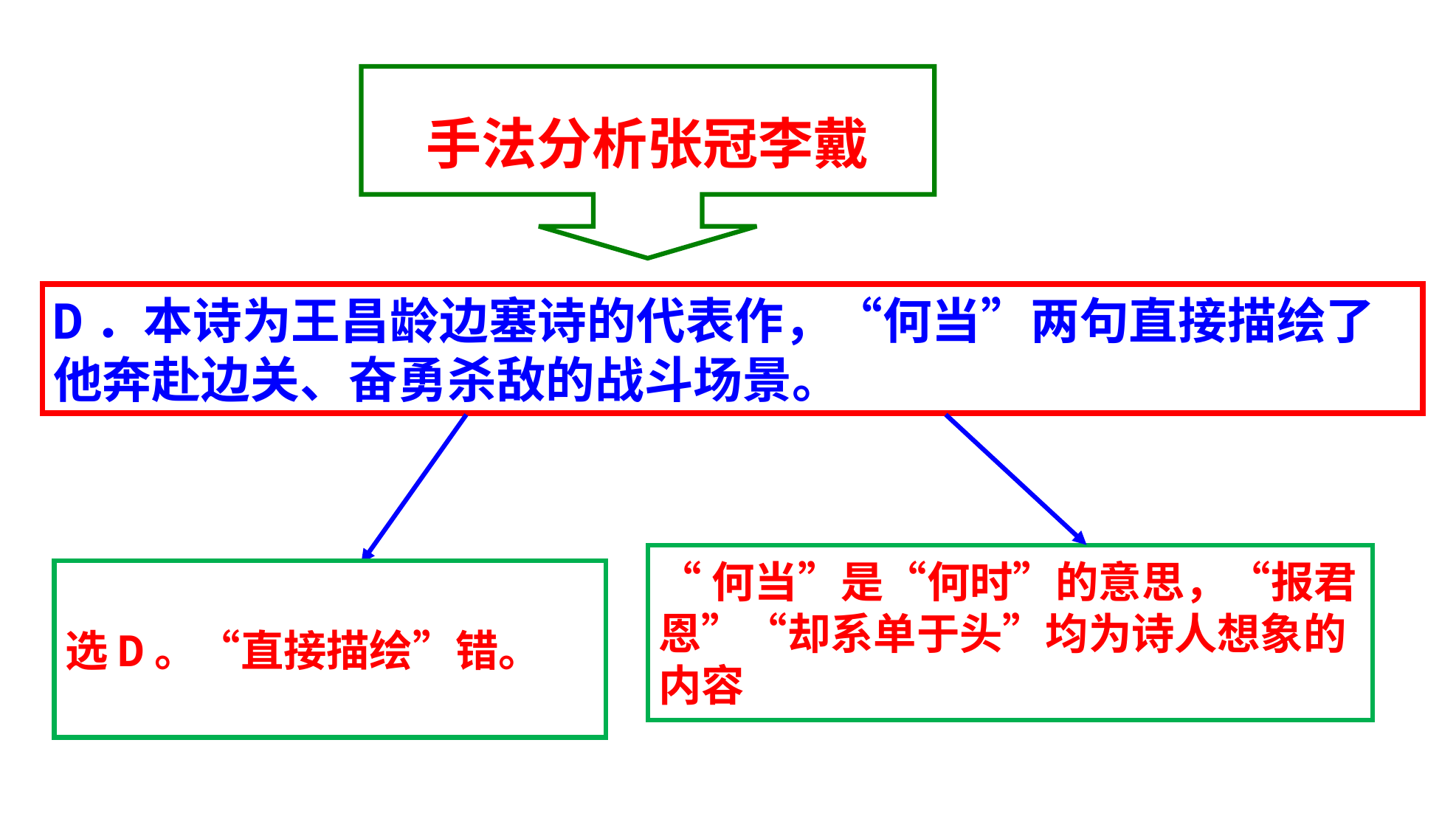

手法分析张冠李戴
D．本诗为王昌龄边塞诗的代表作，“何当”两句直接描绘了他奔赴边关、奋勇杀敌的战斗场景。

“何当”是“何时”的意思，“报君
恩”“却系单于头”均为诗人想象的
内容
选D。“直接描绘”错。